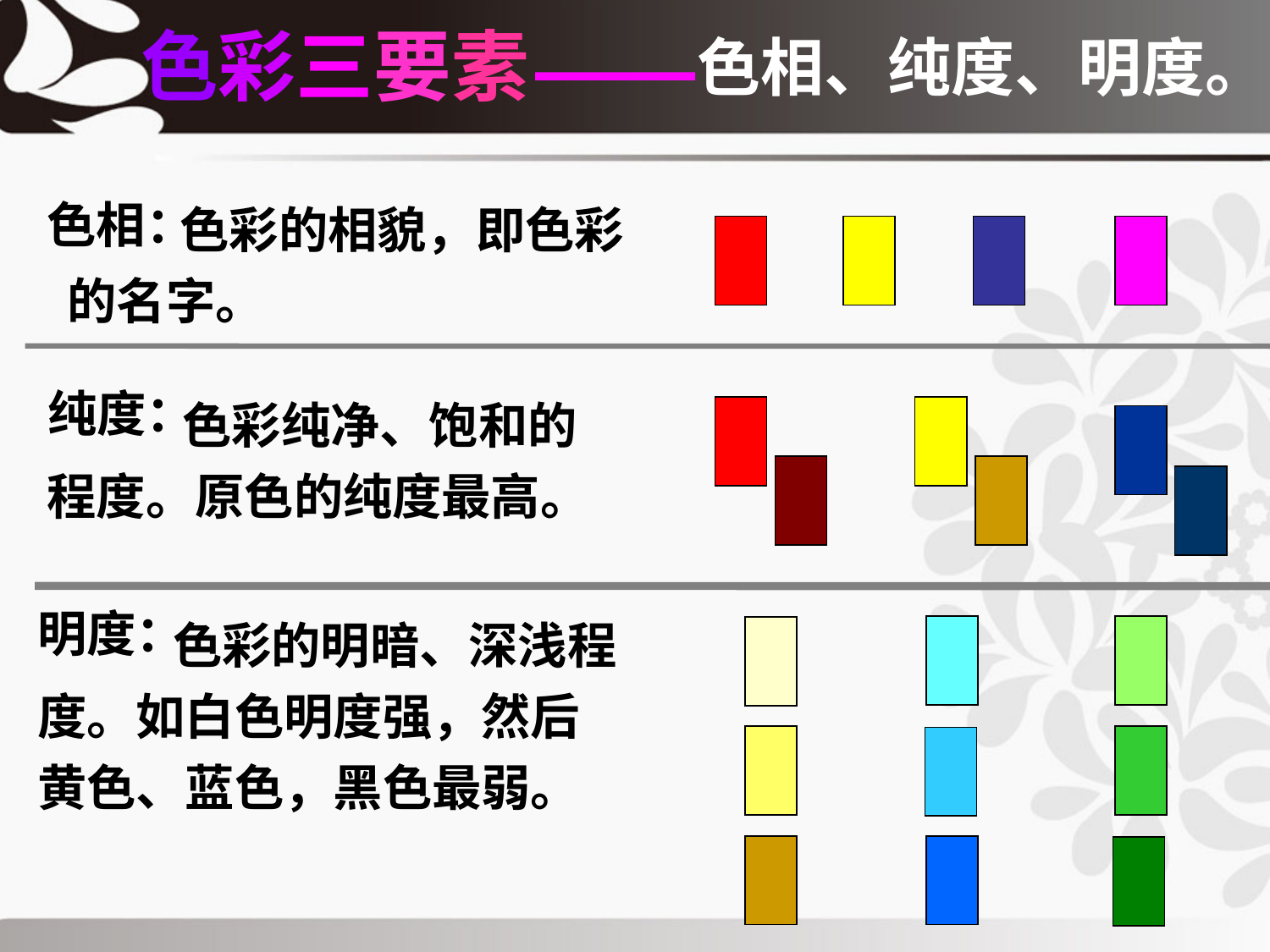

色相、纯度、明度。
# 色彩三要素

色相：
         色彩的相貌，即色彩的名字。

纯度：
           色彩纯净、饱和的程度。原色的纯度最高。

明度：
           色彩的明暗、深浅程度。如白色明度强，然后黄色、蓝色，黑色最弱。